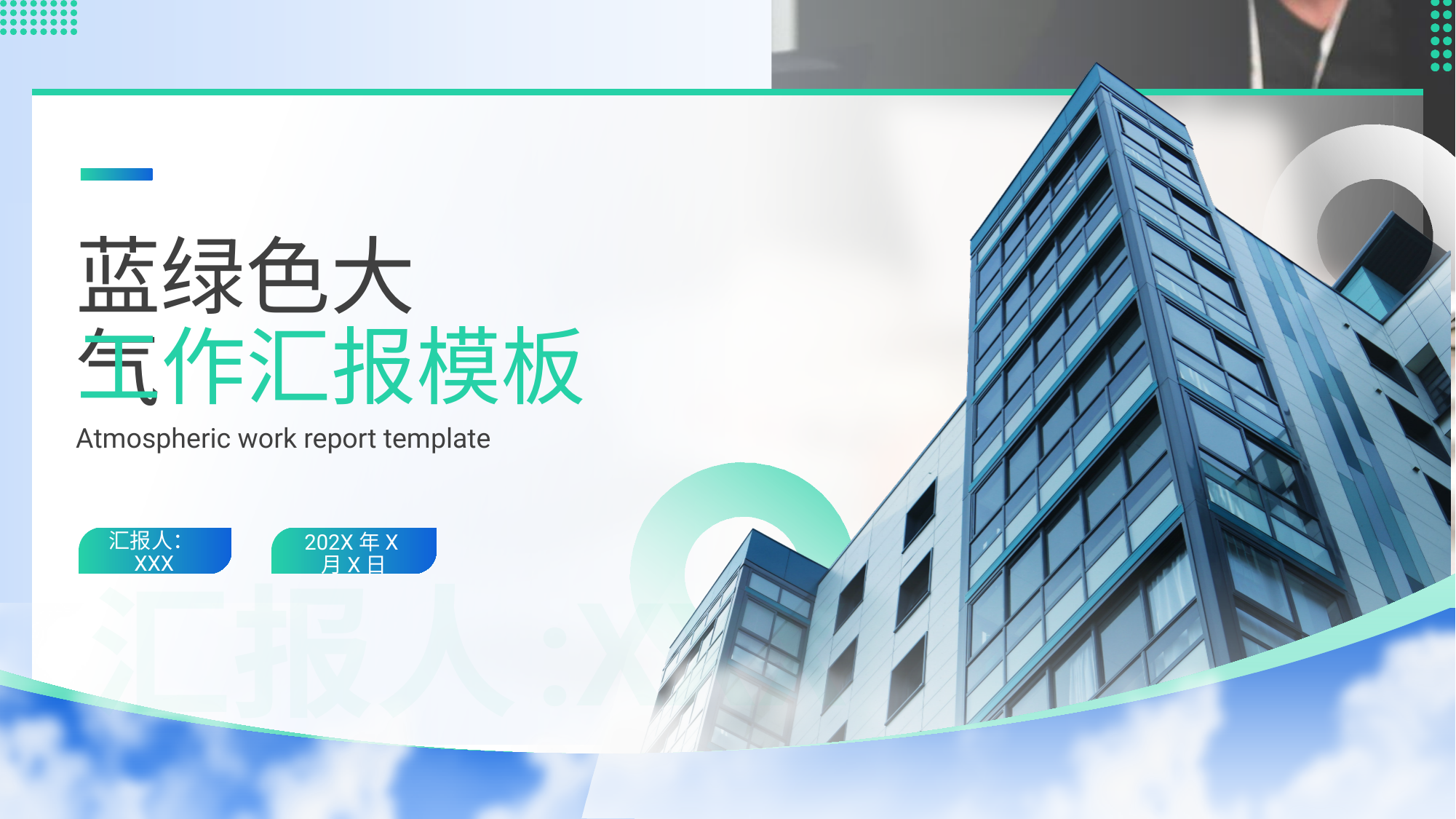

蓝绿色大气
工作汇报模板
Atmospheric work report template
汇报人：XXX
202X年X月X日
汇报人:XXX